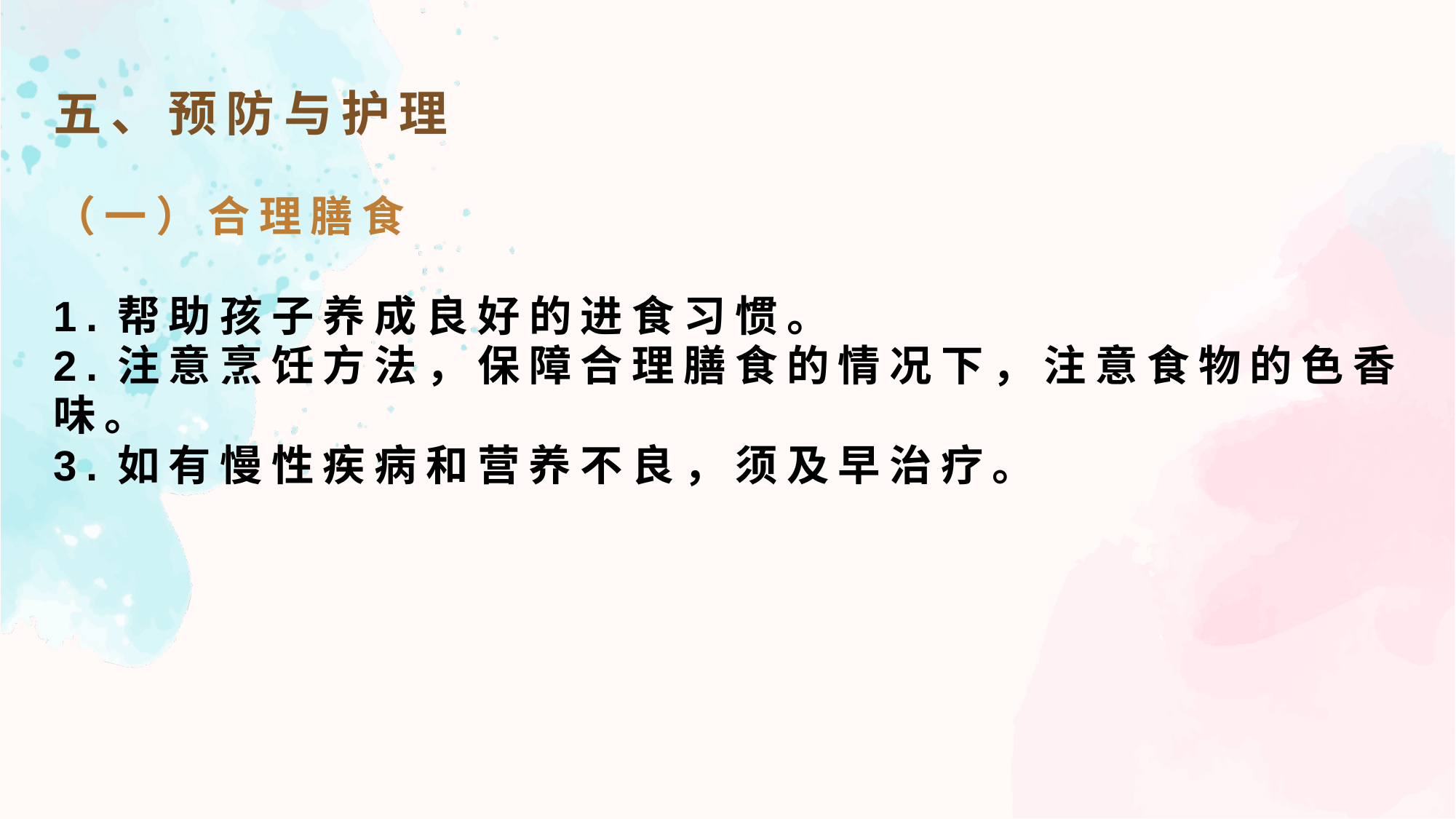

五、预防与护理

（一）合理膳食

1.帮助孩子养成良好的进食习惯。
2.注意烹饪方法，保障合理膳食的情况下，注意食物的色香味。
3.如有慢性疾病和营养不良，须及早治疗。